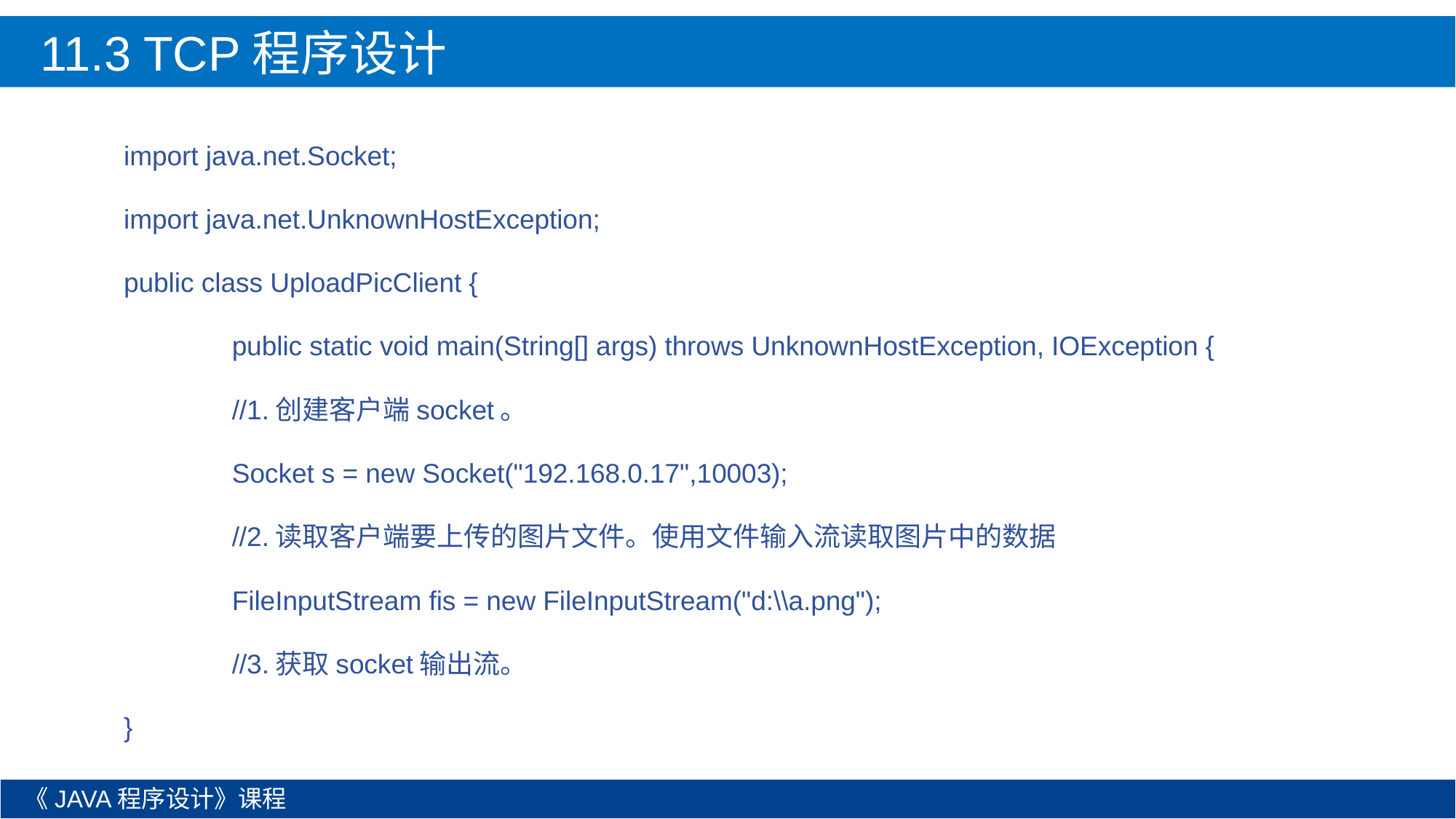

11.3 TCP程序设计
import java.net.Socket;
import java.net.UnknownHostException;
public class UploadPicClient {
	public static void main(String[] args) throws UnknownHostException, IOException {
		//1.创建客户端socket。
		Socket s = new Socket("192.168.0.17",10003);
		//2.读取客户端要上传的图片文件。使用文件输入流读取图片中的数据
		FileInputStream fis = new FileInputStream("d:\\a.png");
		//3.获取socket输出流。
}
《JAVA程序设计》课程